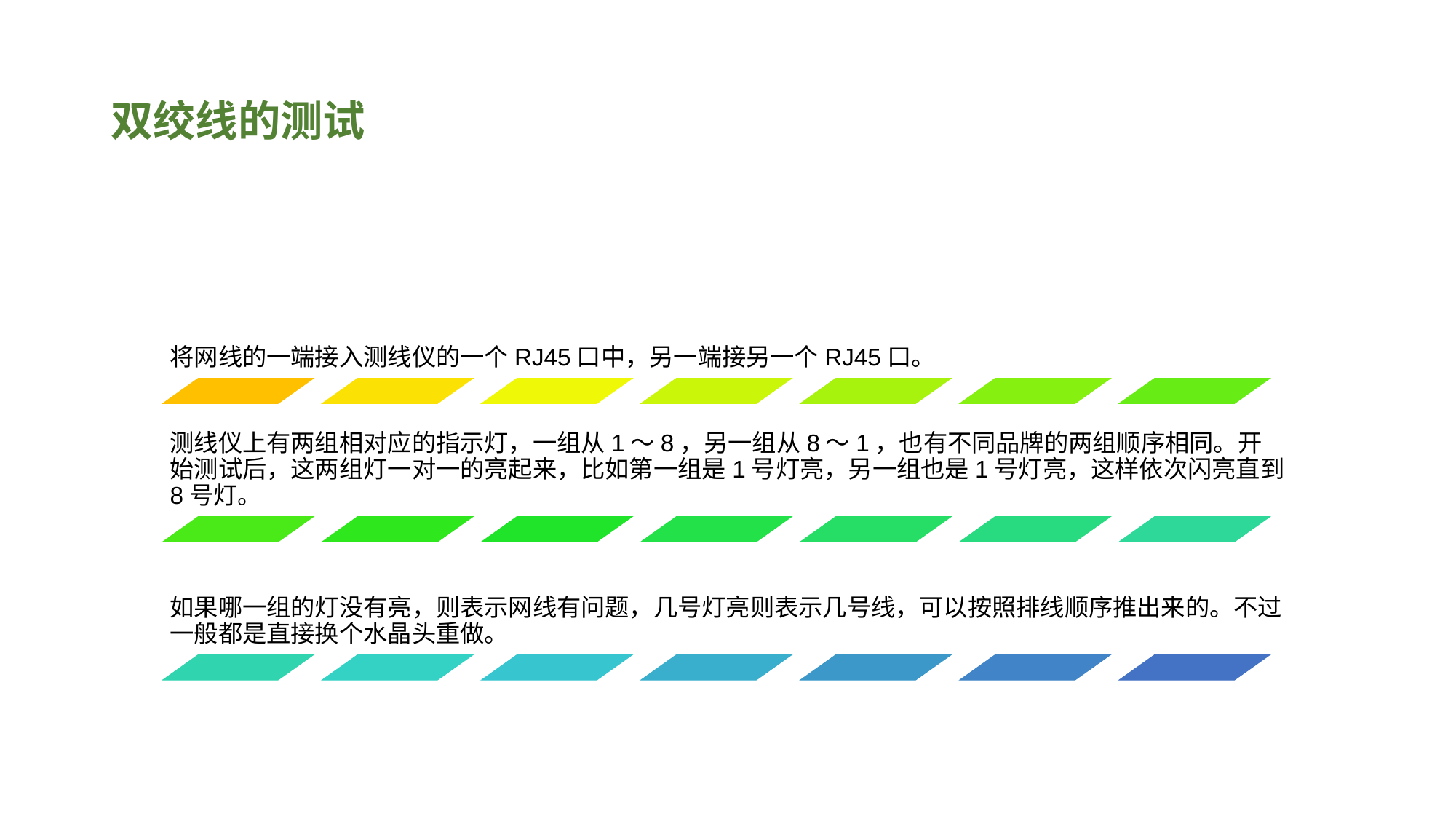

# 双绞线的测试
将网线的一端接入测线仪的一个RJ45口中，另一端接另一个RJ45口。
测线仪上有两组相对应的指示灯，一组从1～8，另一组从8～1，也有不同品牌的两组顺序相同。开始测试后，这两组灯一对一的亮起来，比如第一组是1号灯亮，另一组也是1号灯亮，这样依次闪亮直到8号灯。
如果哪一组的灯没有亮，则表示网线有问题，几号灯亮则表示几号线，可以按照排线顺序推出来的。不过一般都是直接换个水晶头重做。